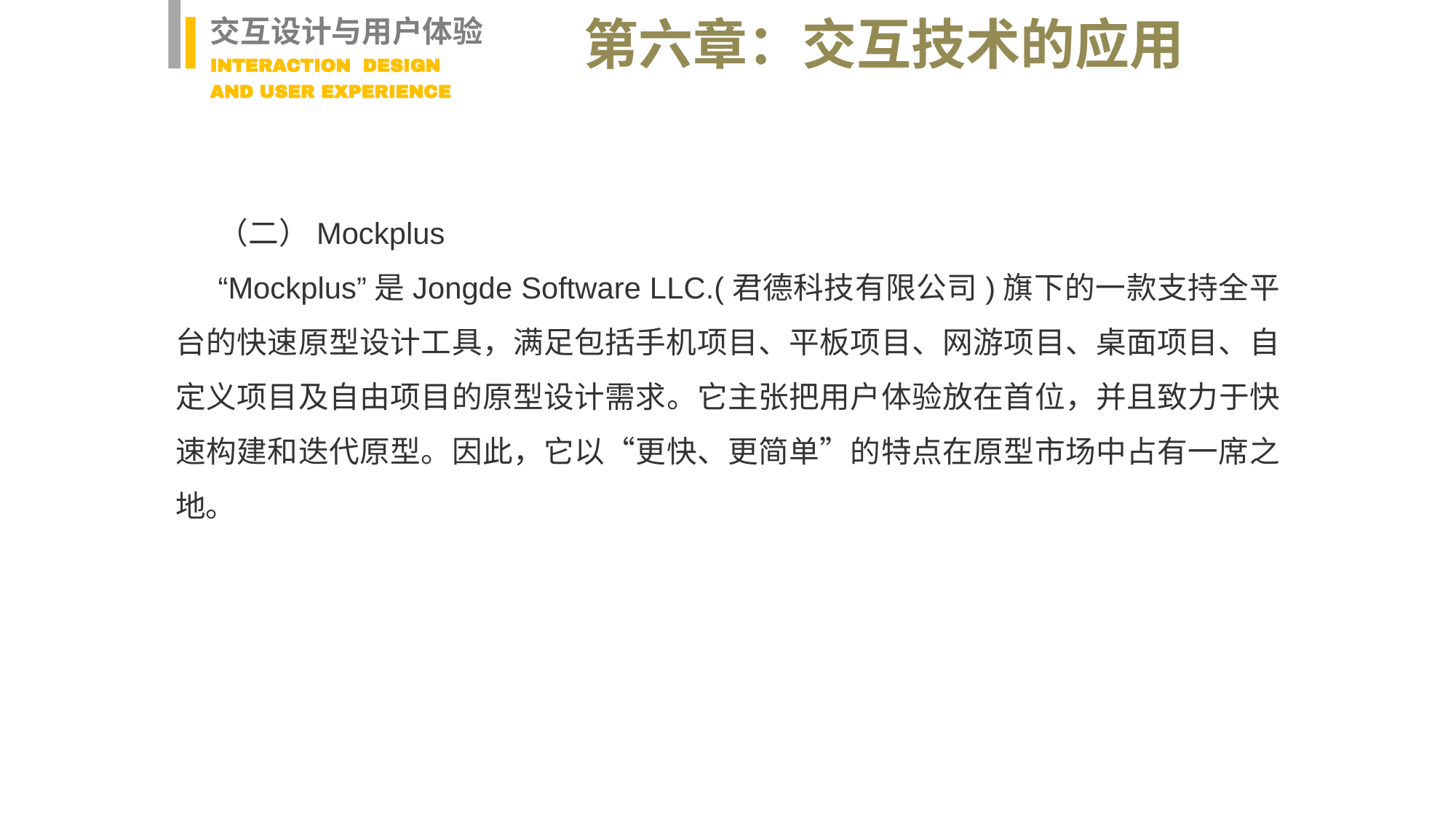

交互设计与用户体验
INTERACTION  DESIGN
AND USER EXPERIENCE
第六章：交互技术的应用

（二）Mockplus
“Mockplus”是Jongde Software LLC.(君德科技有限公司)旗下的一款支持全平台的快速原型设计工具，满足包括手机项目、平板项目、网游项目、桌面项目、自定义项目及自由项目的原型设计需求。它主张把用户体验放在首位，并且致力于快速构建和迭代原型。因此，它以“更快、更简单”的特点在原型市场中占有一席之地。